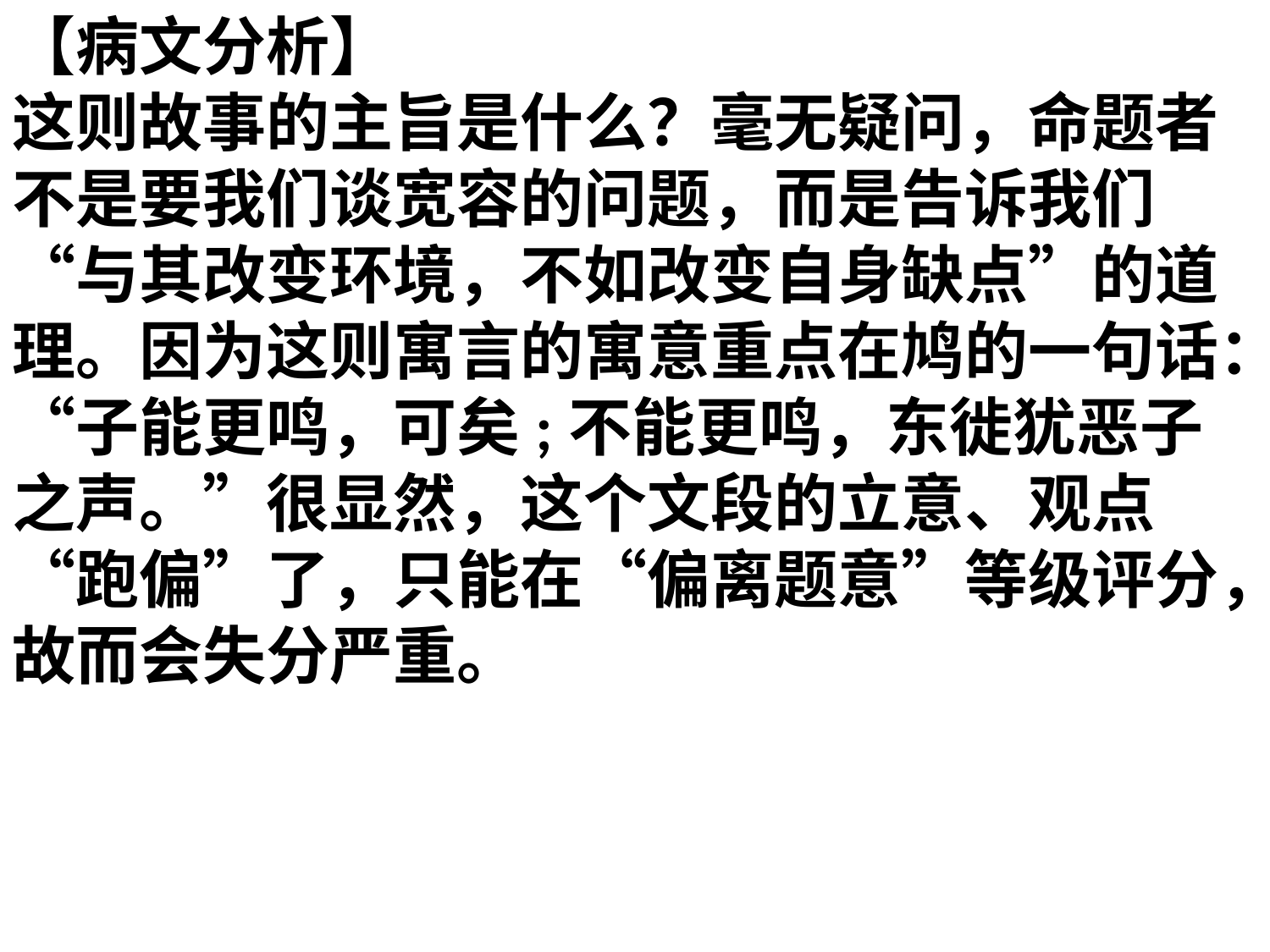

【病文分析】
这则故事的主旨是什么？毫无疑问，命题者不是要我们谈宽容的问题，而是告诉我们“与其改变环境，不如改变自身缺点”的道理。因为这则寓言的寓意重点在鸠的一句话：“子能更鸣，可矣;不能更鸣，东徙犹恶子之声。”很显然，这个文段的立意、观点“跑偏”了，只能在“偏离题意”等级评分，故而会失分严重。